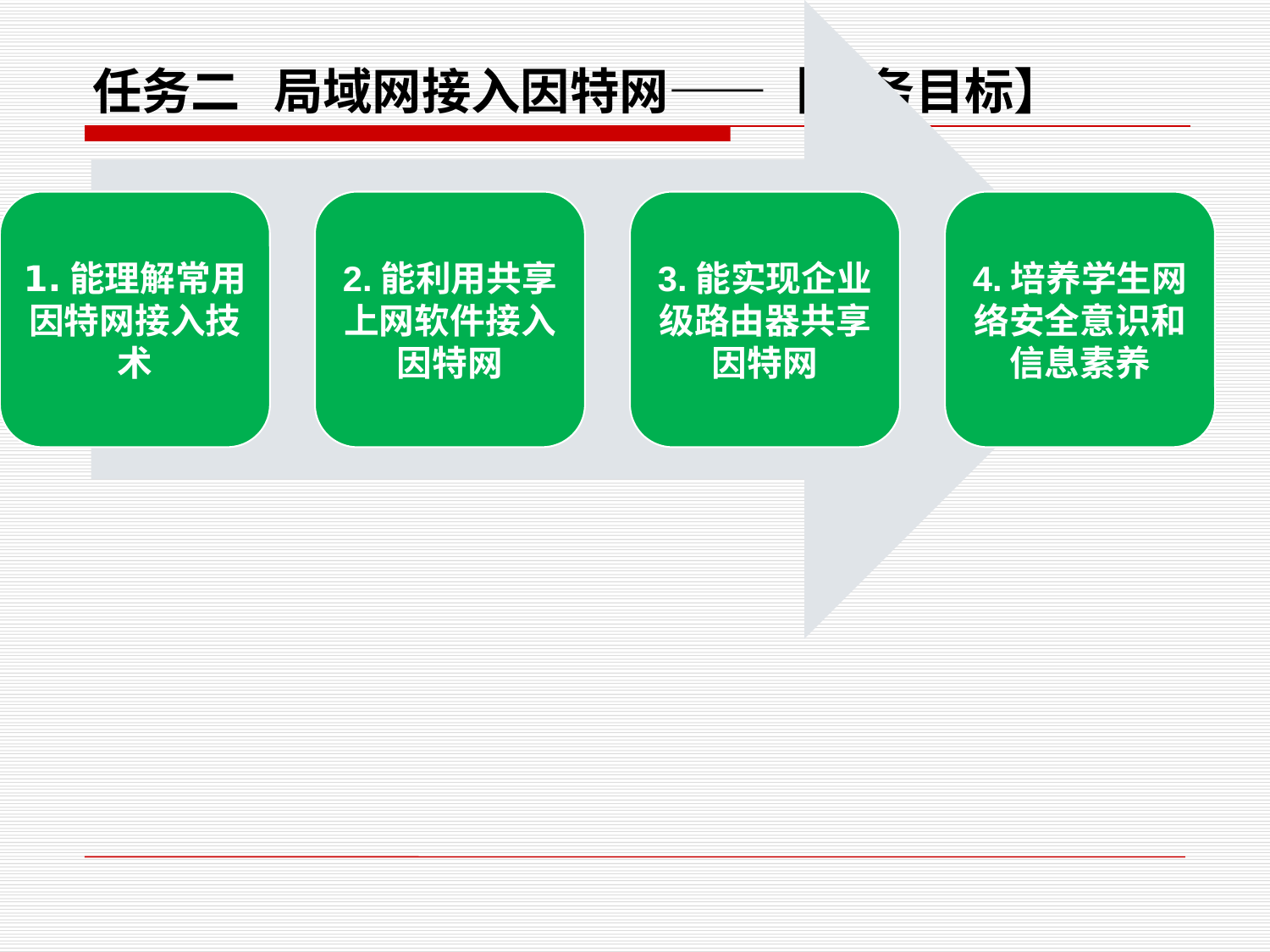

任务二   局域网接入因特网——【任务目标】
1.能理解常用因特网接入技术
2.能利用共享上网软件接入因特网
3.能实现企业级路由器共享因特网
4.培养学生网络安全意识和信息素养
13